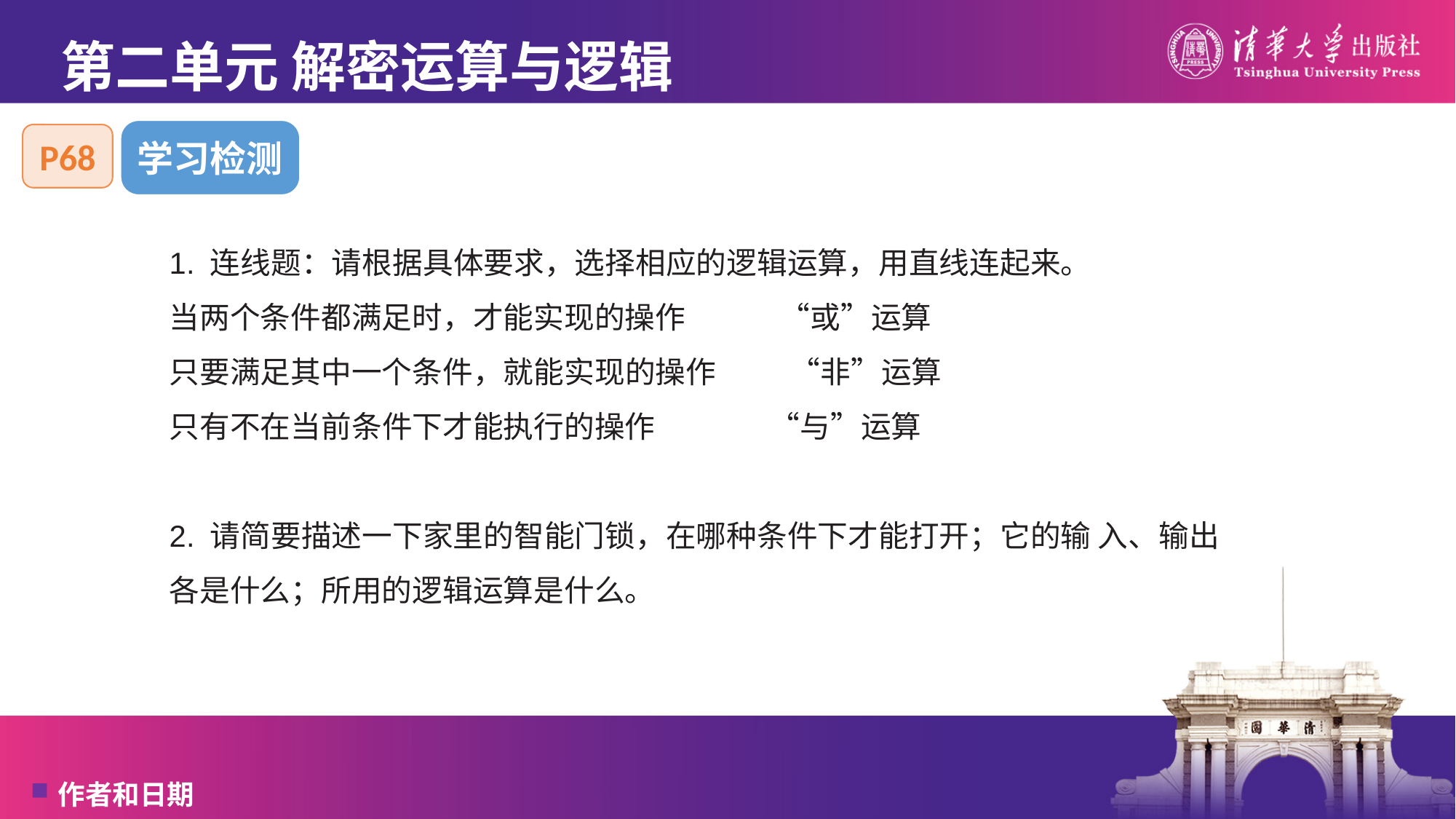

第二单元 解密运算与逻辑
学习检测
P68
1. 连线题：请根据具体要求，选择相应的逻辑运算，用直线连起来。
当两个条件都满足时，才能实现的操作              “或”运算
只要满足其中一个条件，就能实现的操作           “非”运算
只有不在当前条件下才能执行的操作                 “与”运算

2. 请简要描述一下家里的智能门锁，在哪种条件下才能打开；它的输 入、输出各是什么；所用的逻辑运算是什么。
作者和日期